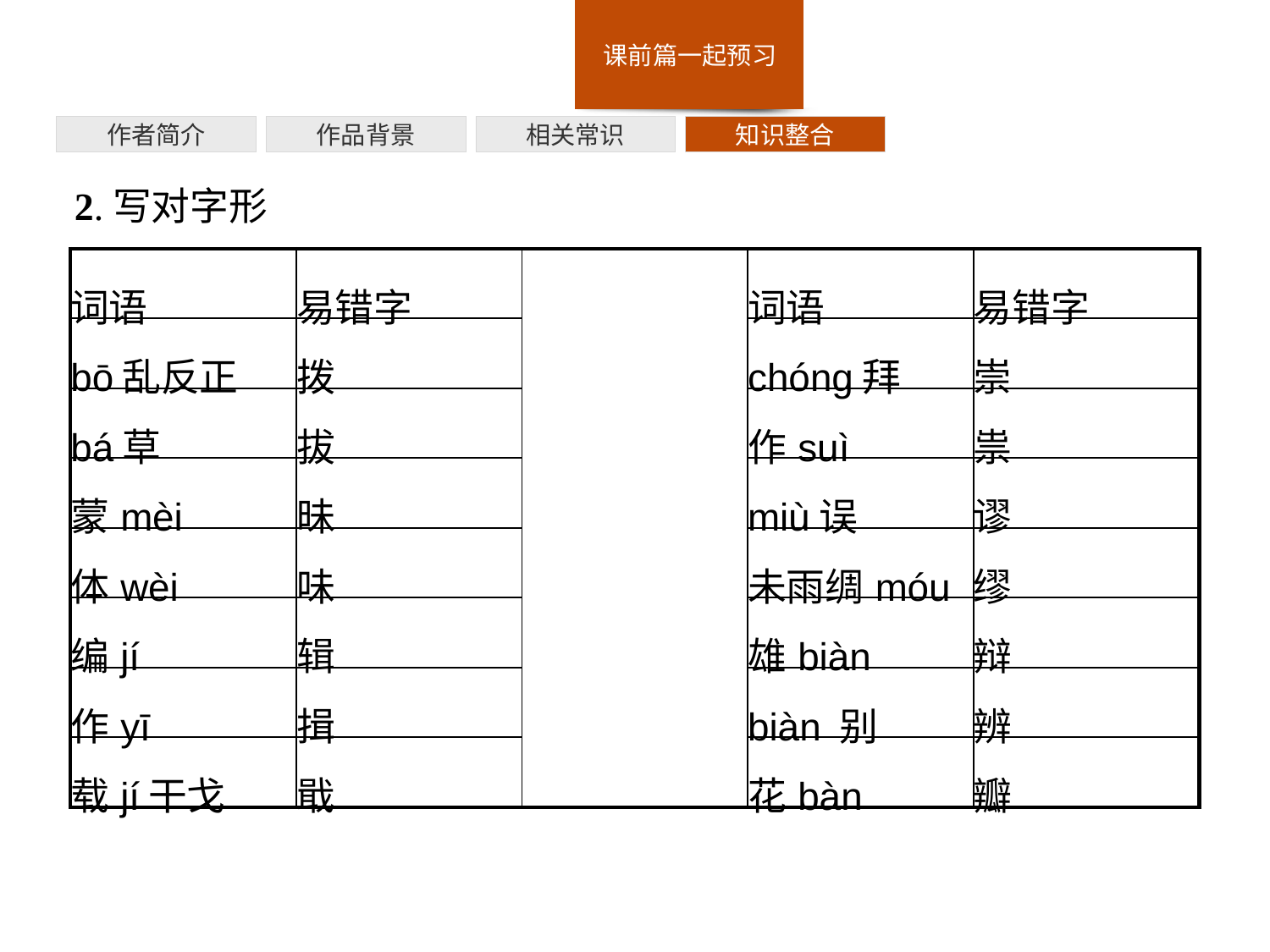

作者简介
作品背景
相关常识
知识整合
2.写对字形
| 词语 | 易错字 |  | 词语 | 易错字 |
| --- | --- | --- | --- | --- |
| bō乱反正 | 拨 |  | chóng拜 | 崇 |
| bá草 | 拔 |  | 作suì | 祟 |
| 蒙mèi | 昧 |  | miù误 | 谬 |
| 体wèi | 味 |  | 未雨绸móu | 缪 |
| 编jí | 辑 |  | 雄biàn | 辩 |
| 作yī | 揖 |  | biàn 别 | 辨 |
| 载jí干戈 | 戢 |  | 花bàn | 瓣 |